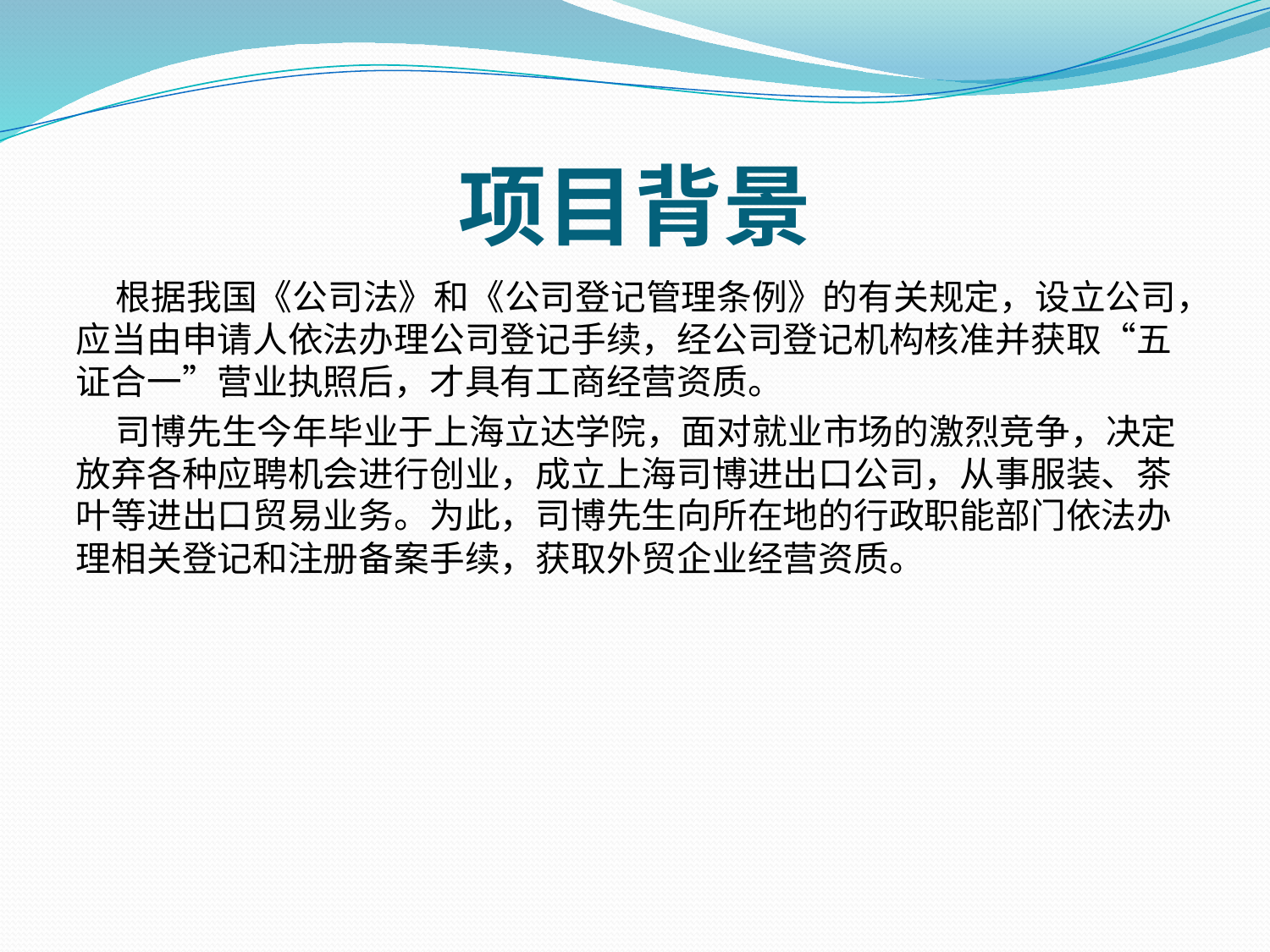

# 项目背景
    根据我国《公司法》和《公司登记管理条例》的有关规定，设立公司，应当由申请人依法办理公司登记手续，经公司登记机构核准并获取“五证合一”营业执照后，才具有工商经营资质。
    司博先生今年毕业于上海立达学院，面对就业市场的激烈竞争，决定放弃各种应聘机会进行创业，成立上海司博进出口公司，从事服装、茶叶等进出口贸易业务。为此，司博先生向所在地的行政职能部门依法办理相关登记和注册备案手续，获取外贸企业经营资质。